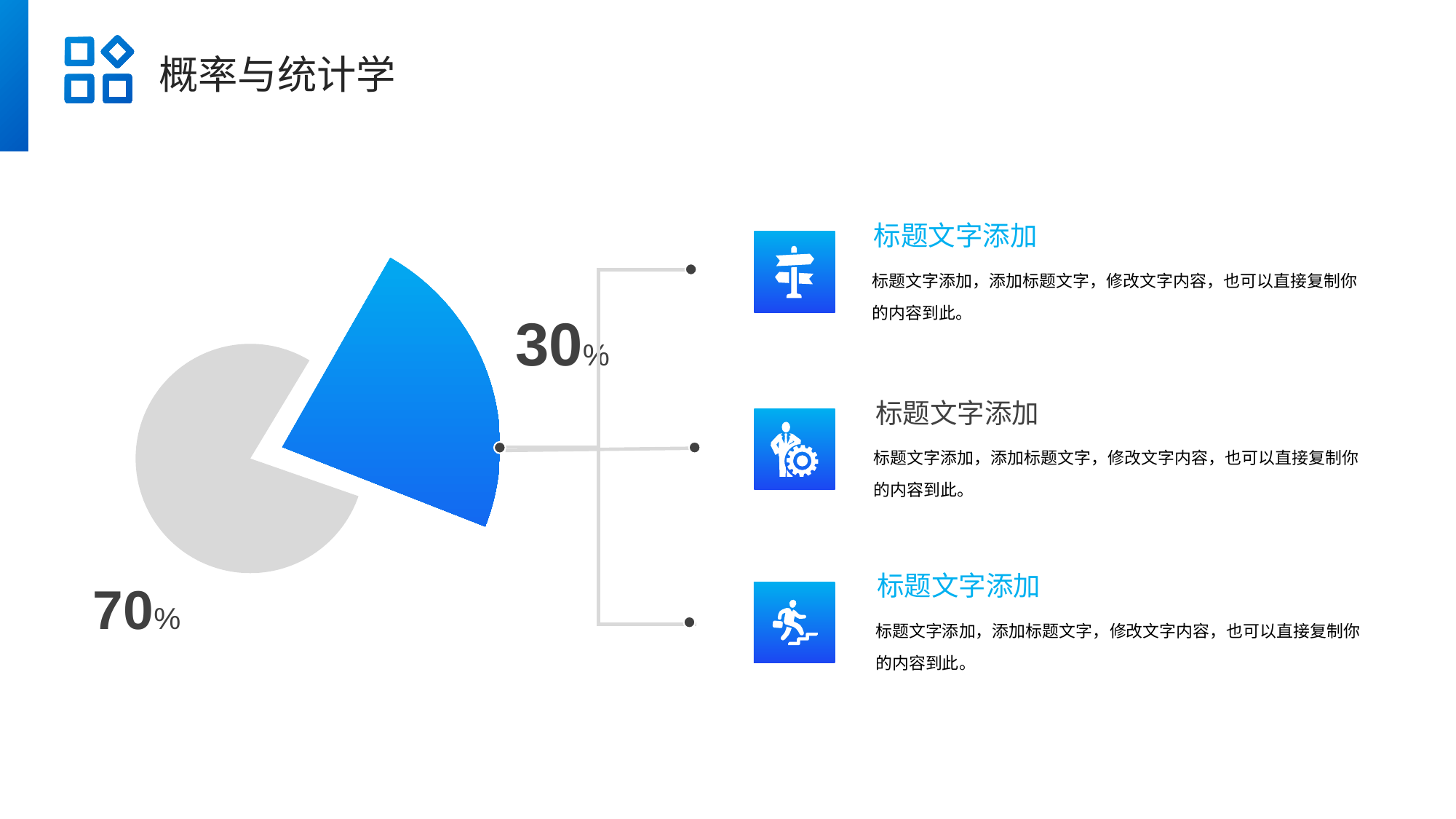

概率与统计学
标题文字添加

30%

标题文字添加，添加标题文字，修改文字内容，也可以直接复制你的内容到此。

标题文字添加

标题文字添加，添加标题文字，修改文字内容，也可以直接复制你的内容到此。

标题文字添加
70%

标题文字添加，添加标题文字，修改文字内容，也可以直接复制你的内容到此。